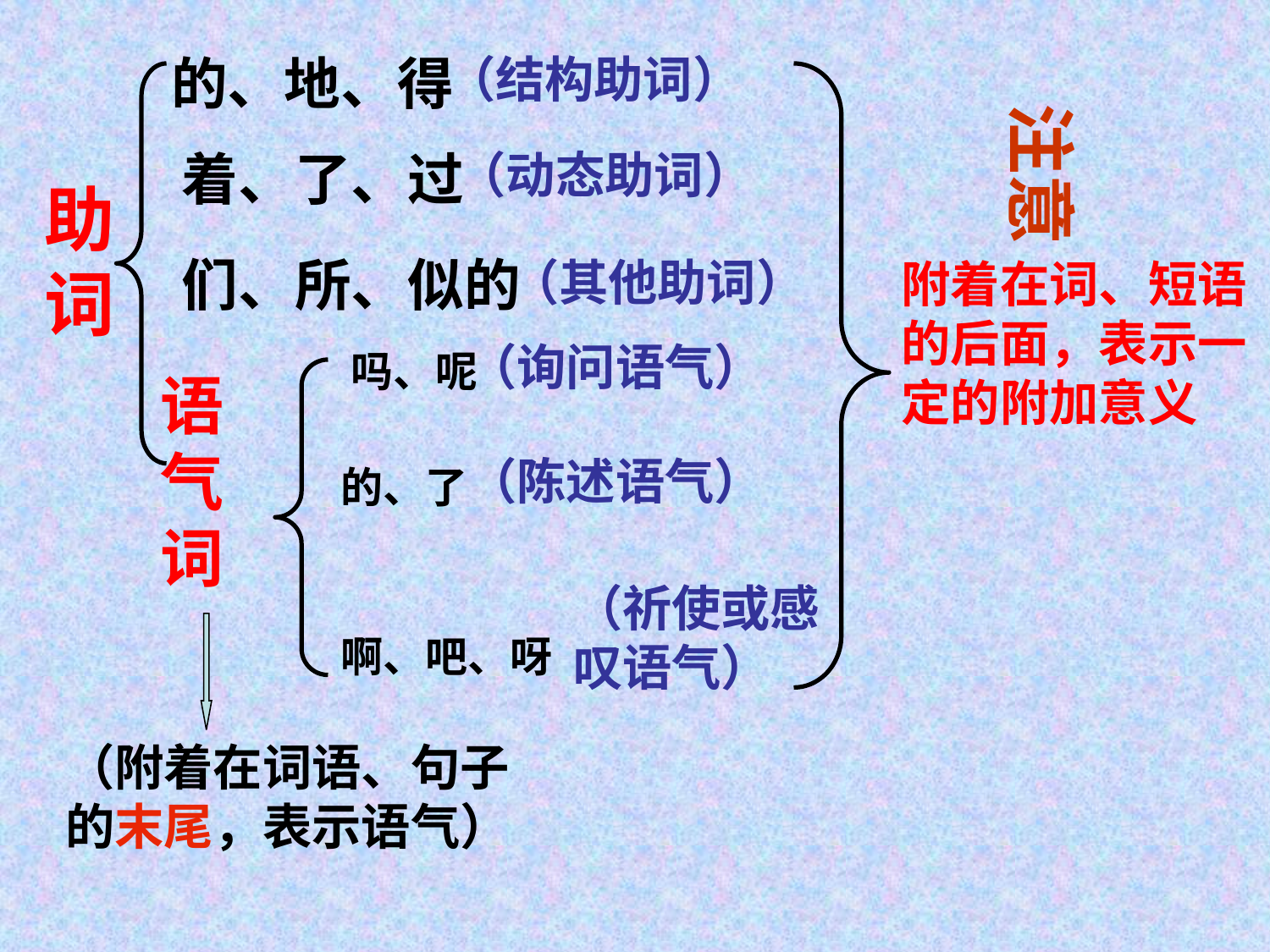

的、地、得
（结构助词）

注意
着、了、过
（动态助词）
助词
们、所、似的
（其他助词）
附着在词、短语的后面，表示一定的附加意义
（询问语气）
吗、呢
语气词

（陈述语气）
的、了
（祈使或感叹语气）

啊、吧、呀
（附着在词语、句子的末尾，表示语气）